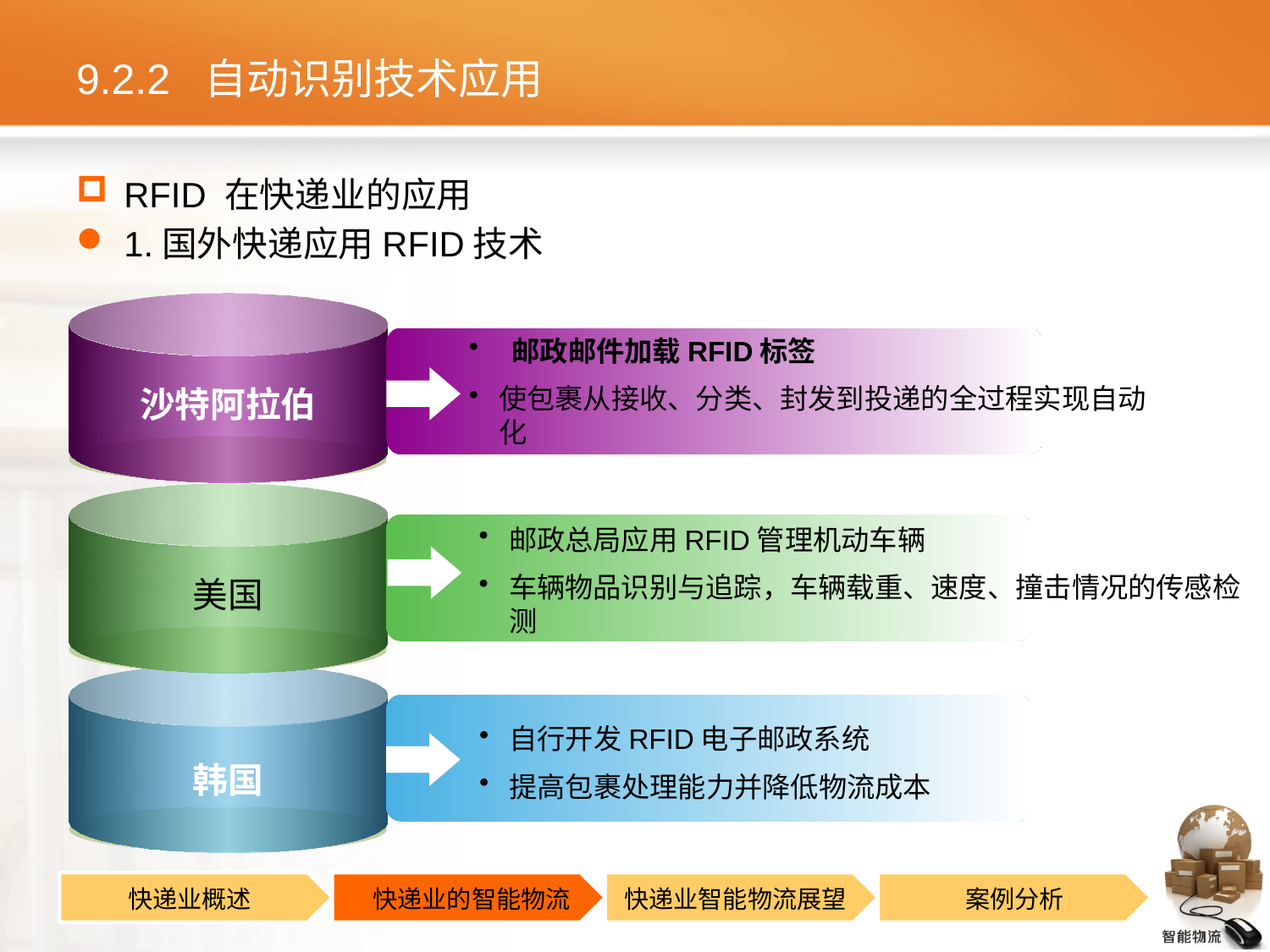

# 9.2.2  自动识别技术应用
RFID 在快递业的应用
1.国外快递应用RFID技术

 邮政邮件加载RFID标签
使包裹从接收、分类、封发到投递的全过程实现自动化

沙特阿拉伯

邮政总局应用RFID管理机动车辆
车辆物品识别与追踪，车辆载重、速度、撞击情况的传感检测

美国

自行开发RFID电子邮政系统
提高包裹处理能力并降低物流成本

韩国